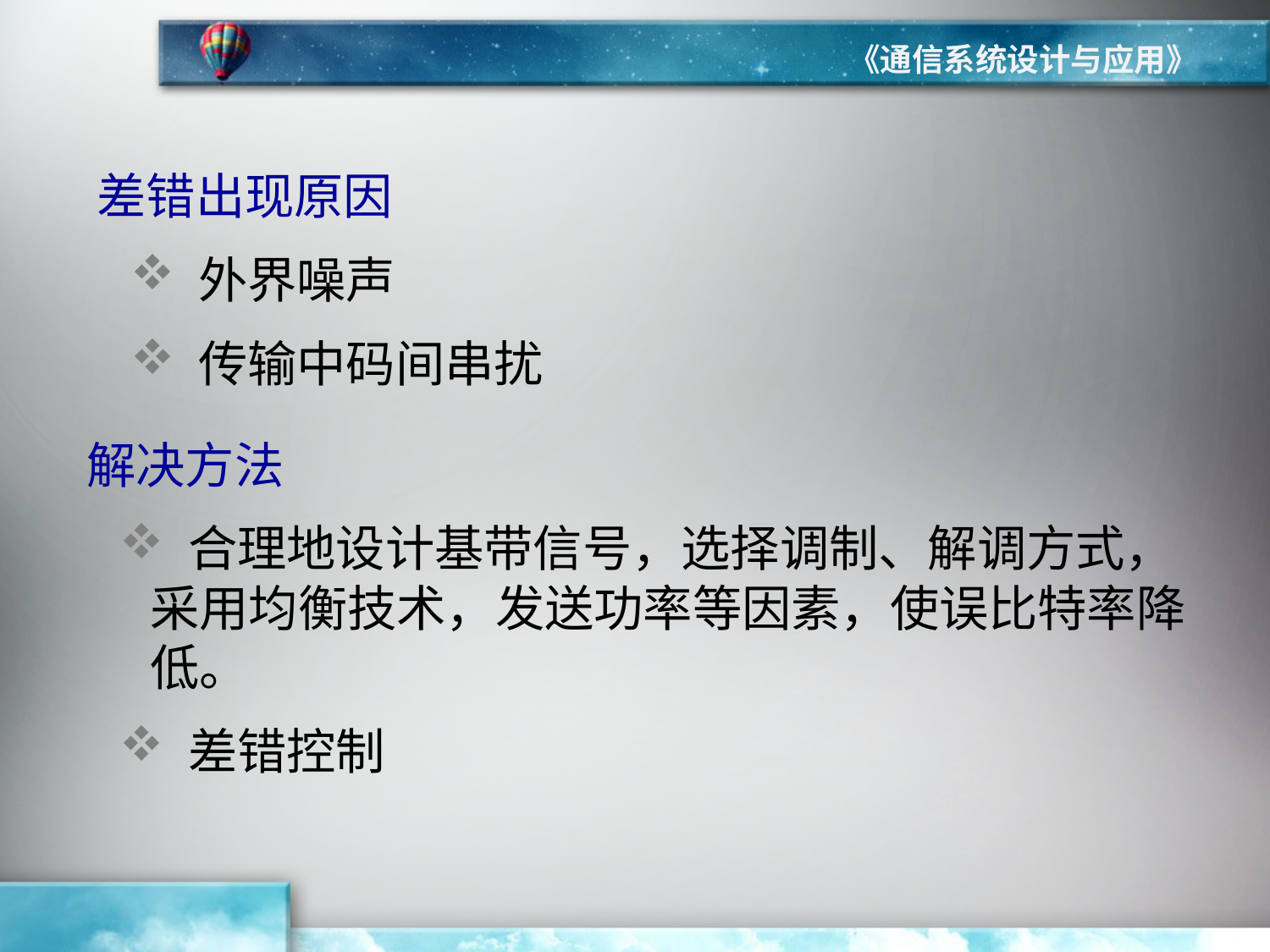

《通信系统设计与应用》
差错出现原因
 外界噪声
 传输中码间串扰
解决方法
 合理地设计基带信号，选择调制、解调方式，采用均衡技术，发送功率等因素，使误比特率降低。
 差错控制